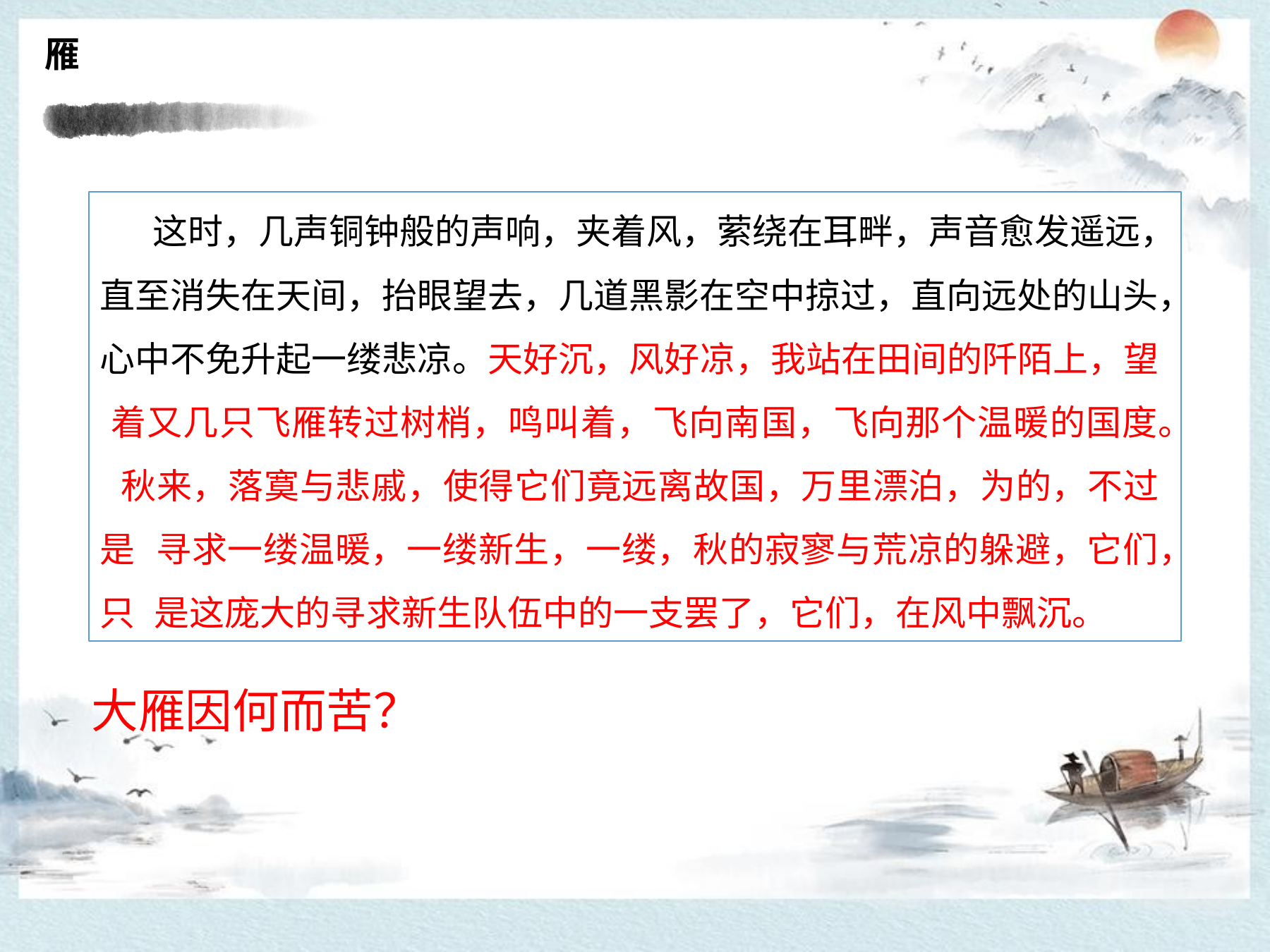

雁

# 这时，几声铜钟般的声响，夹着风，萦绕在耳畔，声音愈发遥远，
直至消失在天间，抬眼望去，几道黑影在空中掠过，直向远处的山头，
心中不免升起一缕悲凉。天好沉，风好凉，我站在田间的阡陌上，望  着又几只飞雁转过树梢，鸣叫着，飞向南国，飞向那个温暖的国度。  秋来，落寞与悲戚，使得它们竟远离故国，万里漂泊，为的，不过是  寻求一缕温暖，一缕新生，一缕，秋的寂寥与荒凉的躲避，它们，只  是这庞大的寻求新生队伍中的一支罢了，它们，在风中飘沉。

大雁因何而苦？